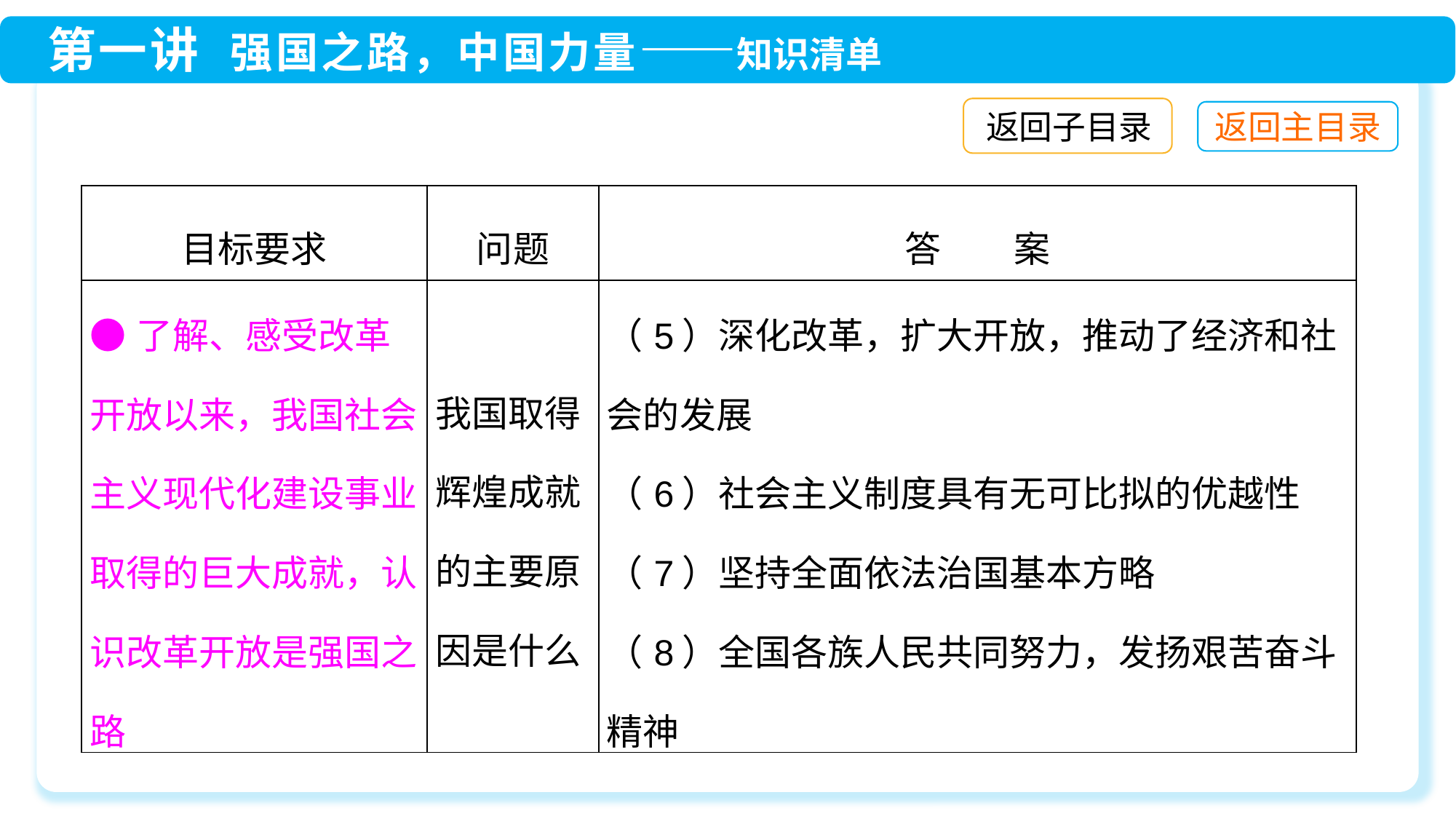

返回子目录
| 目标要求 | 问题 | 答　　案 |
| --- | --- | --- |
| ●了解、感受改革开放以来，我国社会主义现代化建设事业取得的巨大成就，认识改革开放是强国之路 | 我国取得辉煌成就的主要原因是什么 | （5）深化改革，扩大开放，推动了经济和社会的发展 （6）社会主义制度具有无可比拟的优越性 （7）坚持全面依法治国基本方略 （8）全国各族人民共同努力，发扬艰苦奋斗精神 |